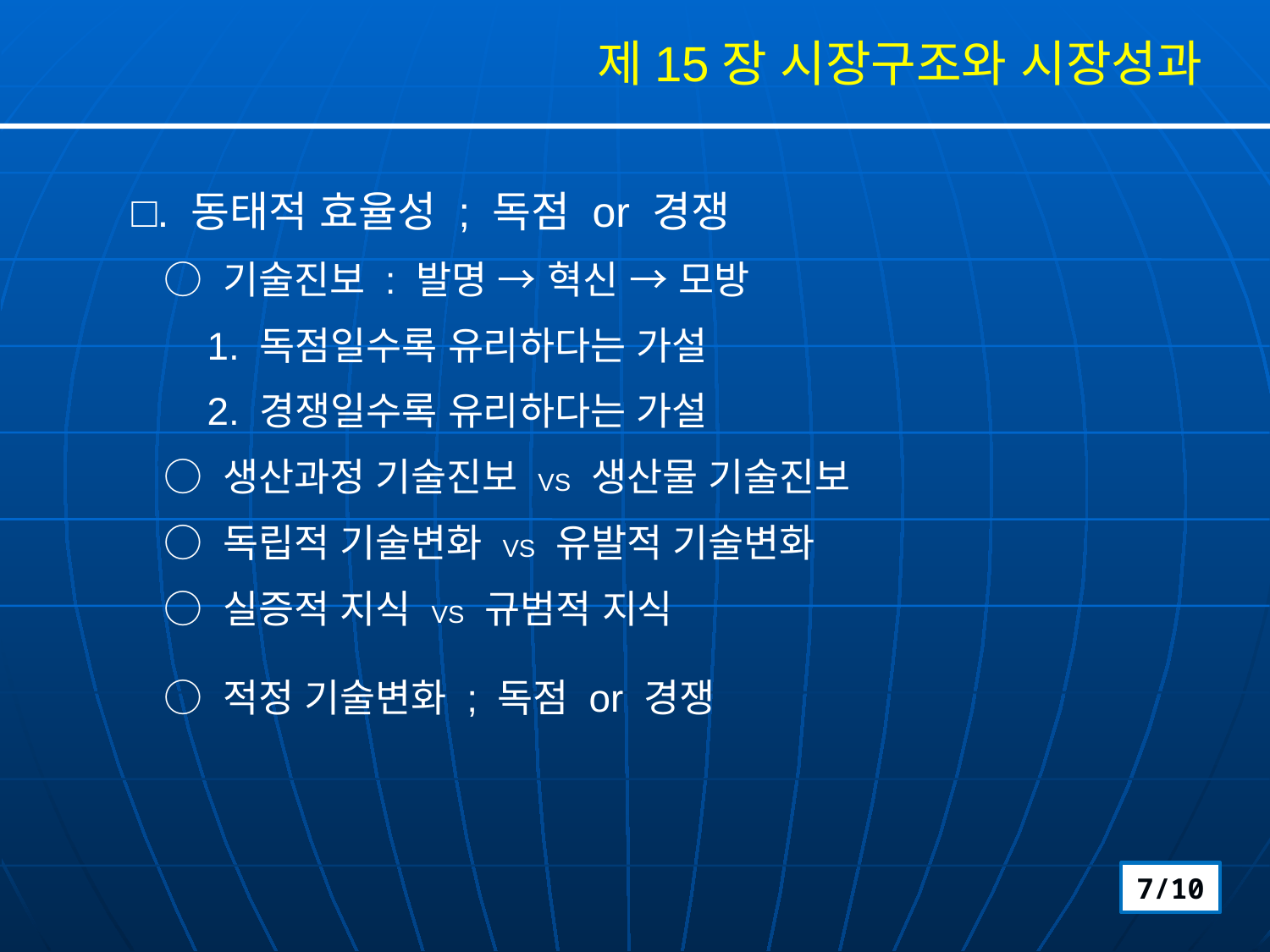

제15장 시장구조와 시장성과

□. 동태적 효율성 ; 독점 or 경쟁
   ○ 기술진보 : 발명 → 혁신 → 모방
       1. 독점일수록 유리하다는 가설
       2. 경쟁일수록 유리하다는 가설
   ○ 생산과정 기술진보 VS 생산물 기술진보
   ○ 독립적 기술변화 VS 유발적 기술변화
   ○ 실증적 지식 VS 규범적 지식
   ○ 적정 기술변화 ; 독점 or 경쟁
7/10